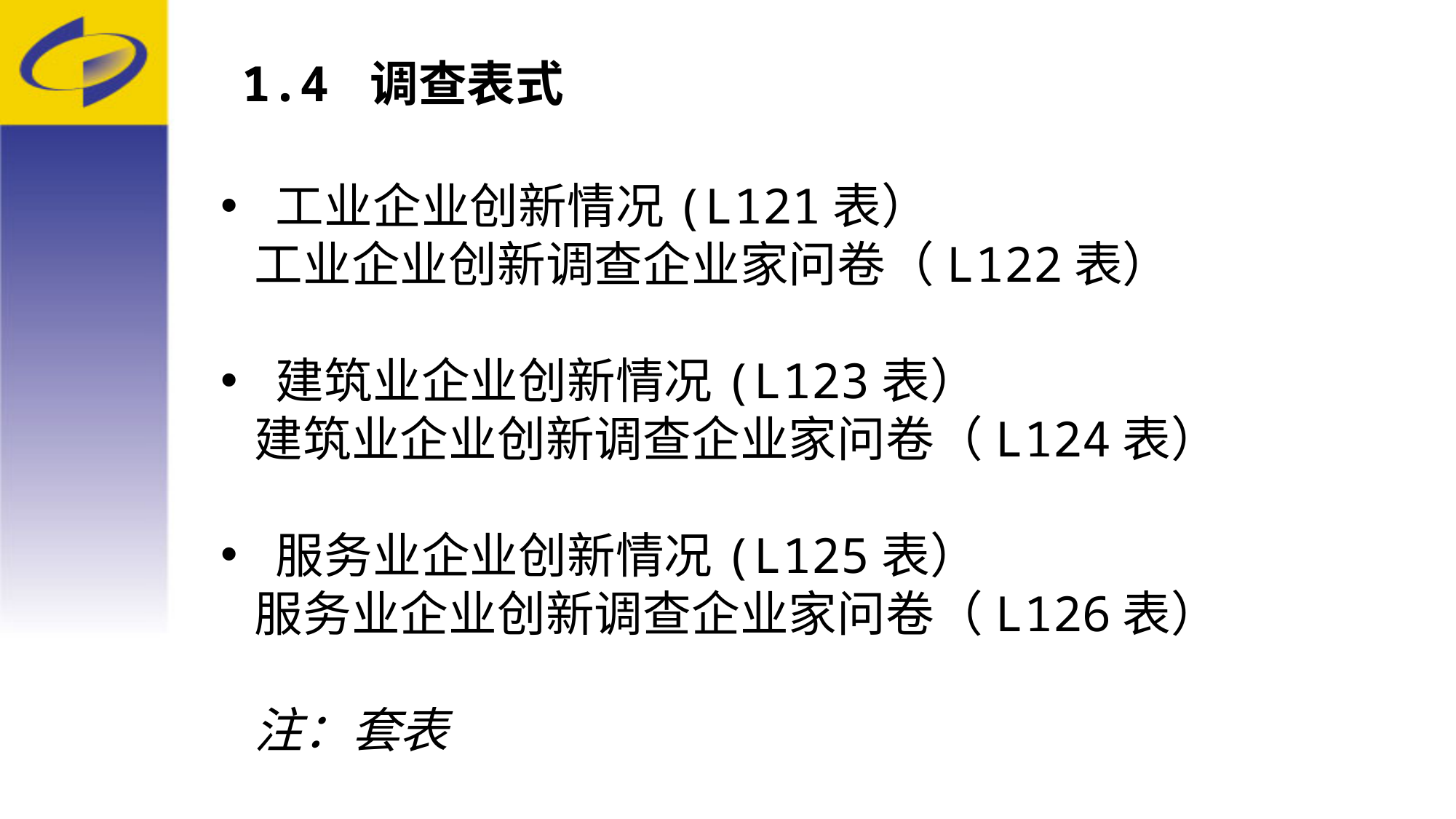

1.4 调查表式
工业企业创新情况(L121表）
  工业企业创新调查企业家问卷（L122表）

建筑业企业创新情况(L123表）
  建筑业企业创新调查企业家问卷（L124表）

服务业企业创新情况(L125表）
  服务业企业创新调查企业家问卷（L126表）

  注：套表
7